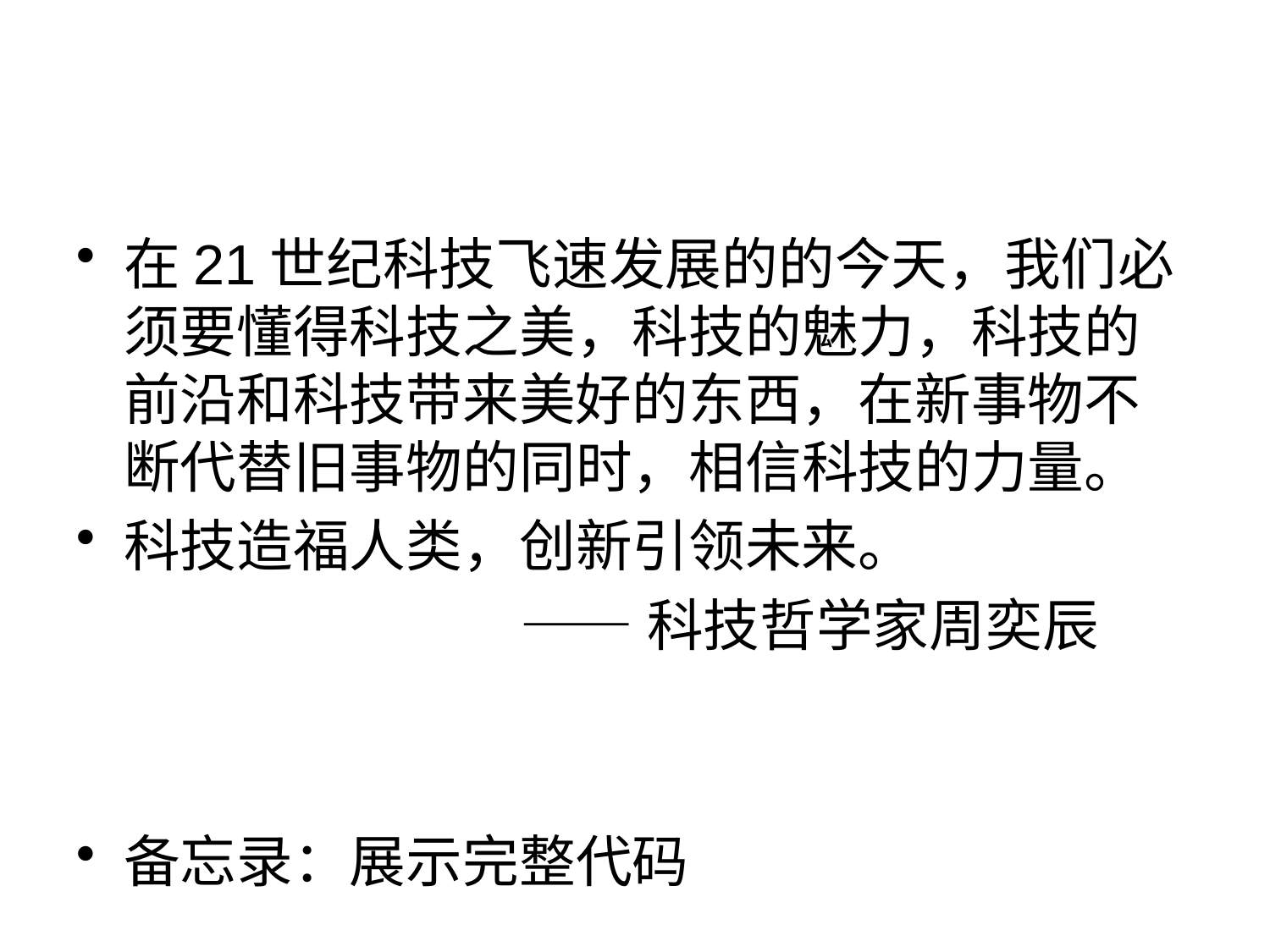

#
在21世纪科技飞速发展的的今天，我们必须要懂得科技之美，科技的魅力，科技的前沿和科技带来美好的东西，在新事物不断代替旧事物的同时，相信科技的力量。
科技造福人类，创新引领未来。
                                   ——科技哲学家周奕辰

备忘录：展示完整代码